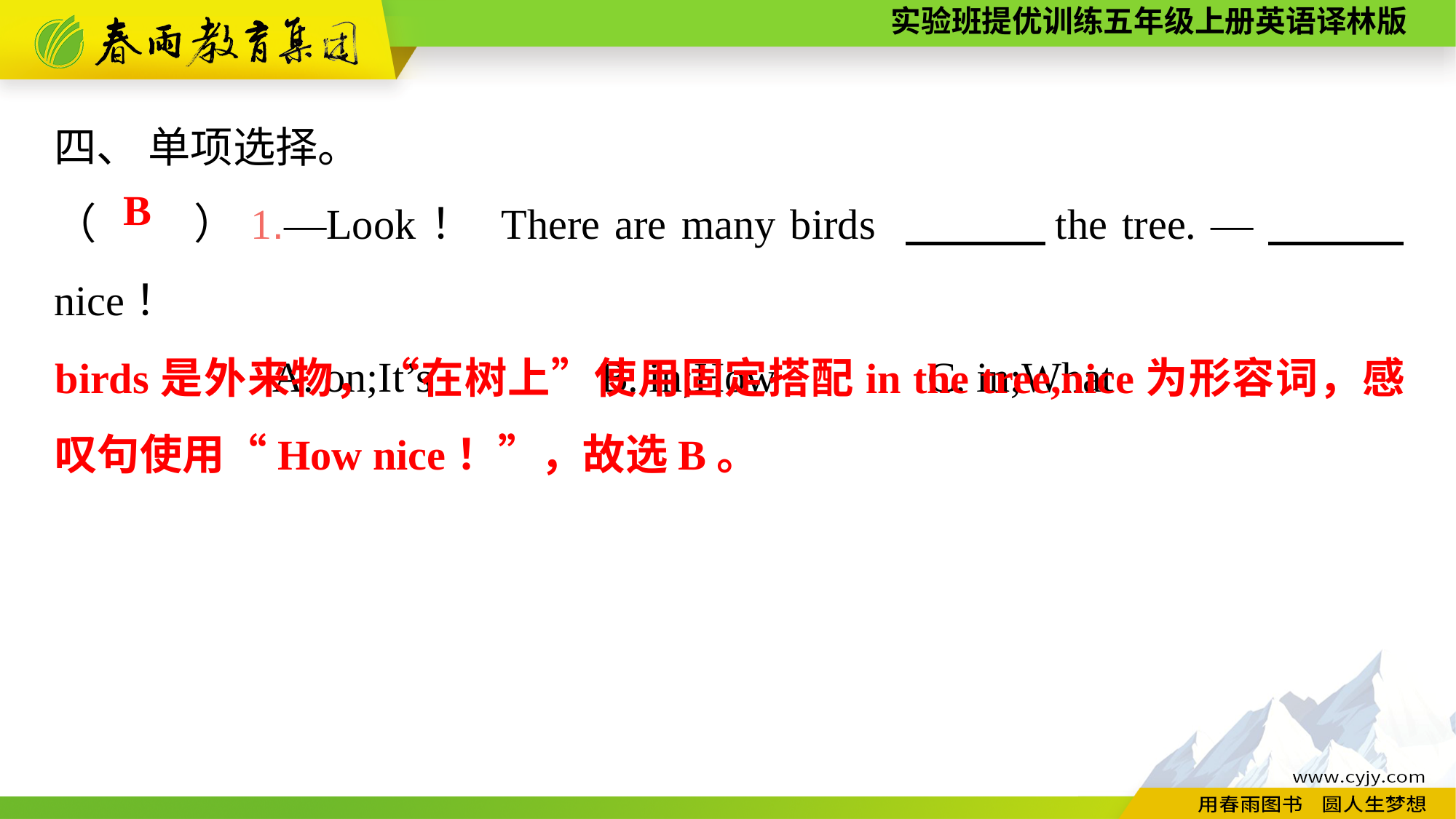

四、 单项选择。
（　　）1.—Look！ There are many birds 　　　the tree. —　　　 nice！
		A. on;It’s		B. in;How		C. in;What
B
birds是外来物，“在树上”使用固定搭配in the tree,nice为形容词，感叹句使用“How nice！”，故选B。